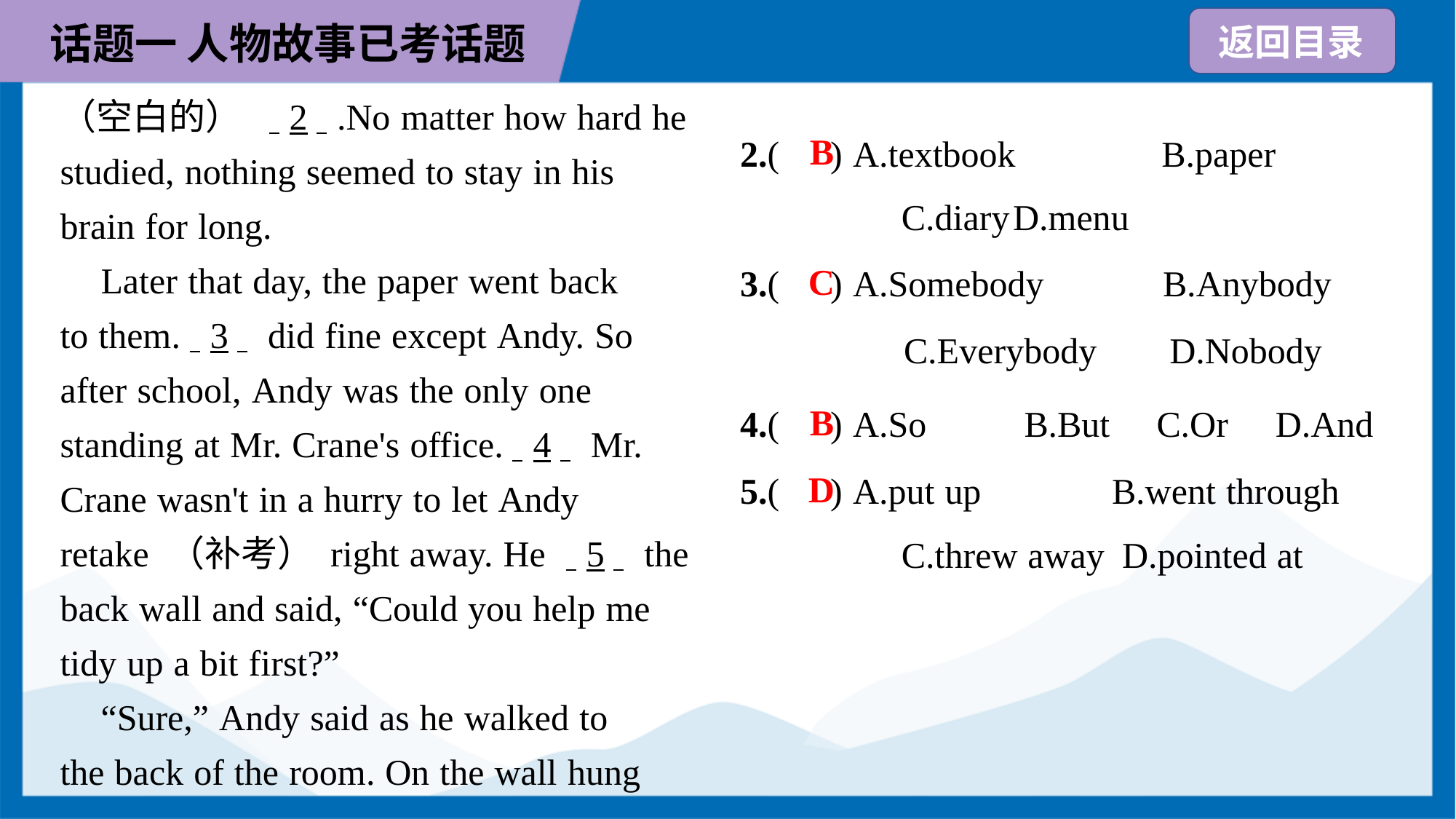

（空白的） . .2. ..No matter how hard he
studied, nothing seemed to stay in his
brain for long.
    Later that day, the paper went back
to them.. .3. . did fine except Andy. So
after school, Andy was the only one
standing at Mr. Crane's office.. .4. . Mr.
Crane wasn't in a hurry to let Andy
retake （补考） right away. He . .5. . the
back wall and said, “Could you help me
tidy up a bit first?”
    “Sure,” Andy said as he walked to
the back of the room. On the wall hung

2.(     ) A.textbook	B.paper
C.diary	D.menu
B
3.(     ) A.Somebody	     B.Anybody
                  C.Everybody        D.Nobody
C
B
4.(     ) A.So	B.But	C.Or	D.And
5.(     ) A.put up	B.went through
C.threw away	D.pointed at
D